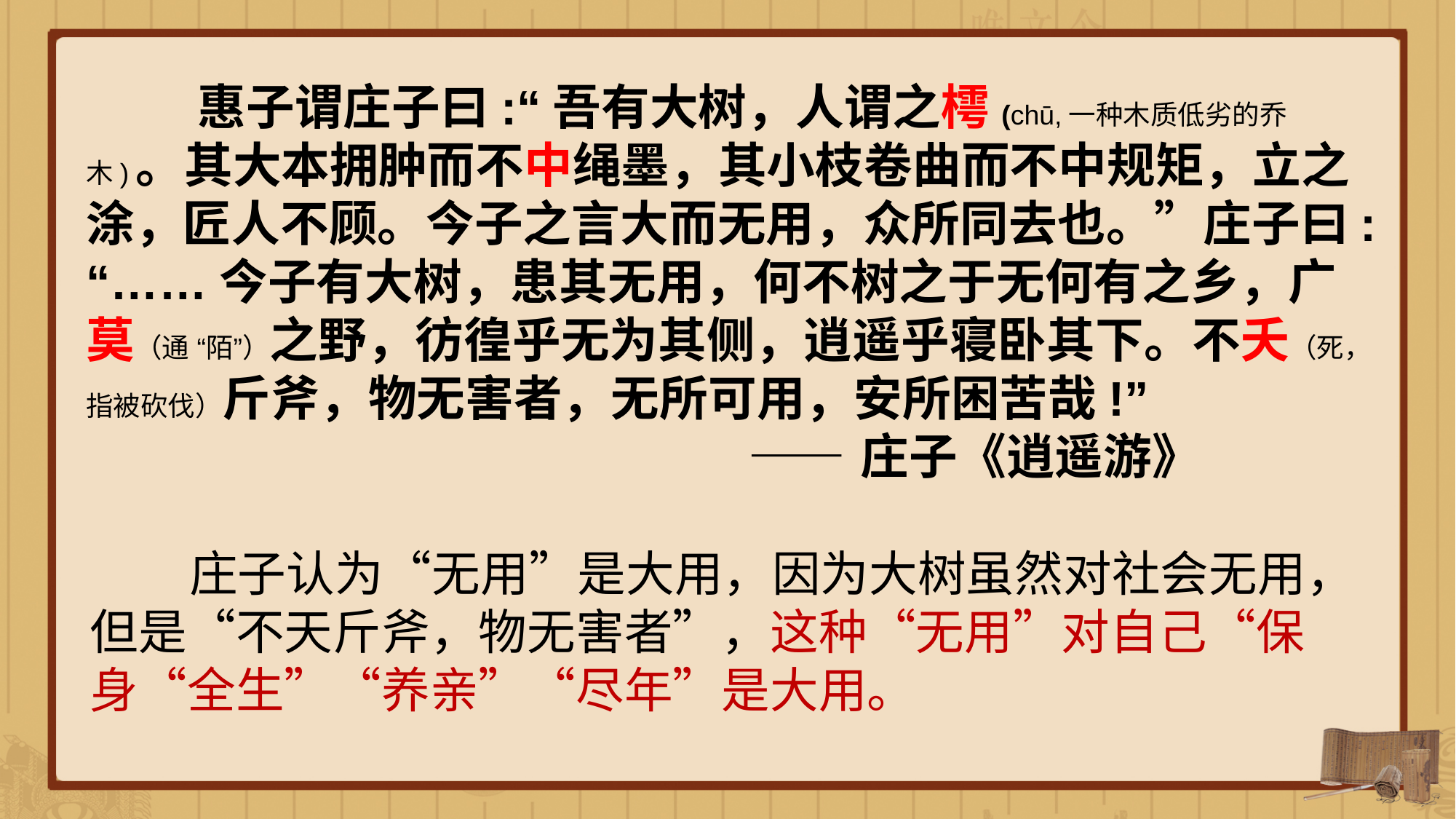

惠子谓庄子曰:“吾有大树，人谓之樗(chū,一种木质低劣的乔木)。其大本拥肿而不中绳墨，其小枝卷曲而不中规矩，立之涂，匠人不顾。今子之言大而无用，众所同去也。”庄子曰:“……今子有大树，患其无用，何不树之于无何有之乡，广莫（通 “陌”）之野，彷徨乎无为其侧，逍遥乎寝卧其下。不夭（死，指被砍伐）斤斧，物无害者，无所可用，安所困苦哉!”
                                                            ——庄子《逍遥游》
        庄子认为“无用”是大用，因为大树虽然对社会无用，但是“不天斤斧，物无害者”，这种“无用”对自己“保身“全生”“养亲”“尽年”是大用。